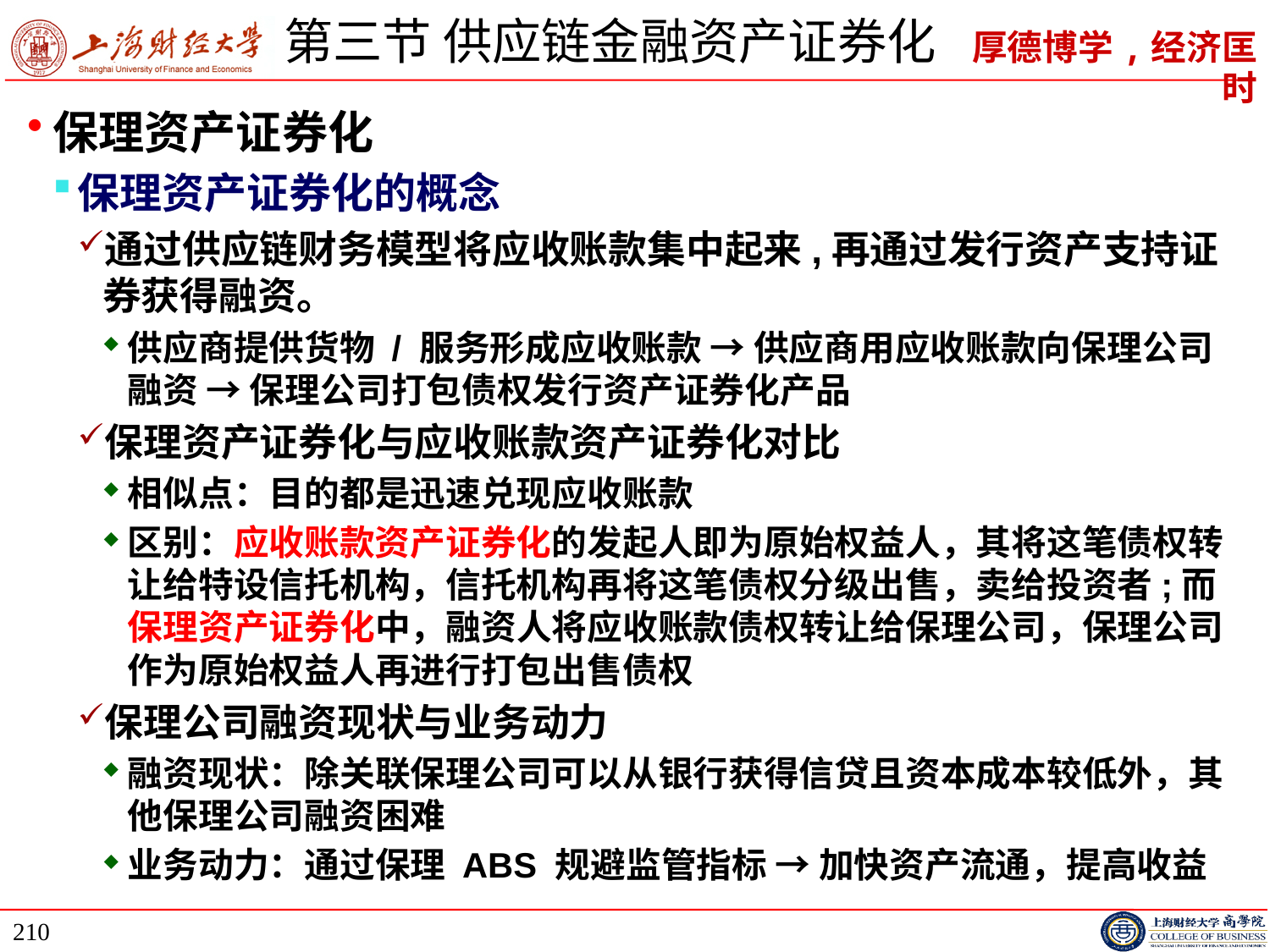

# 第三节 供应链金融资产证券化
保理资产证券化
保理资产证券化的概念
通过供应链财务模型将应收账款集中起来,再通过发行资产支持证券获得融资。
供应商提供货物 / 服务形成应收账款 → 供应商用应收账款向保理公司融资 → 保理公司打包债权发行资产证券化产品
保理资产证券化与应收账款资产证券化对比
相似点：目的都是迅速兑现应收账款
区别：应收账款资产证券化的发起人即为原始权益人，其将这笔债权转让给特设信托机构，信托机构再将这笔债权分级出售，卖给投资者;而保理资产证券化中，融资人将应收账款债权转让给保理公司，保理公司作为原始权益人再进行打包出售债权
保理公司融资现状与业务动力
融资现状：除关联保理公司可以从银行获得信贷且资本成本较低外，其他保理公司融资困难
业务动力：通过保理 ABS 规避监管指标 → 加快资产流通，提高收益

210